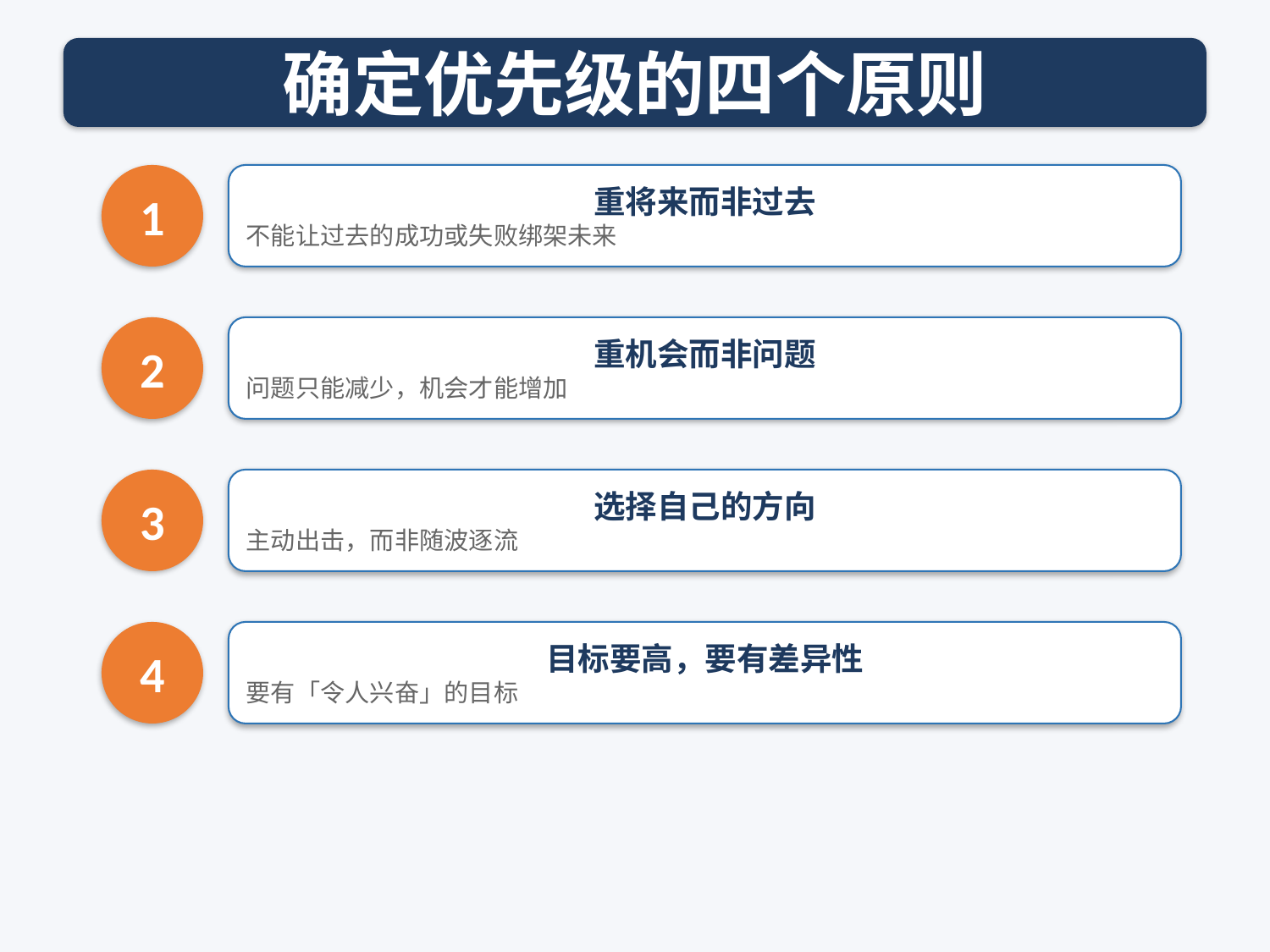

确定优先级的四个原则
1
重将来而非过去
不能让过去的成功或失败绑架未来
2
重机会而非问题
问题只能减少，机会才能增加
3
选择自己的方向
主动出击，而非随波逐流
4
目标要高，要有差异性
要有「令人兴奋」的目标